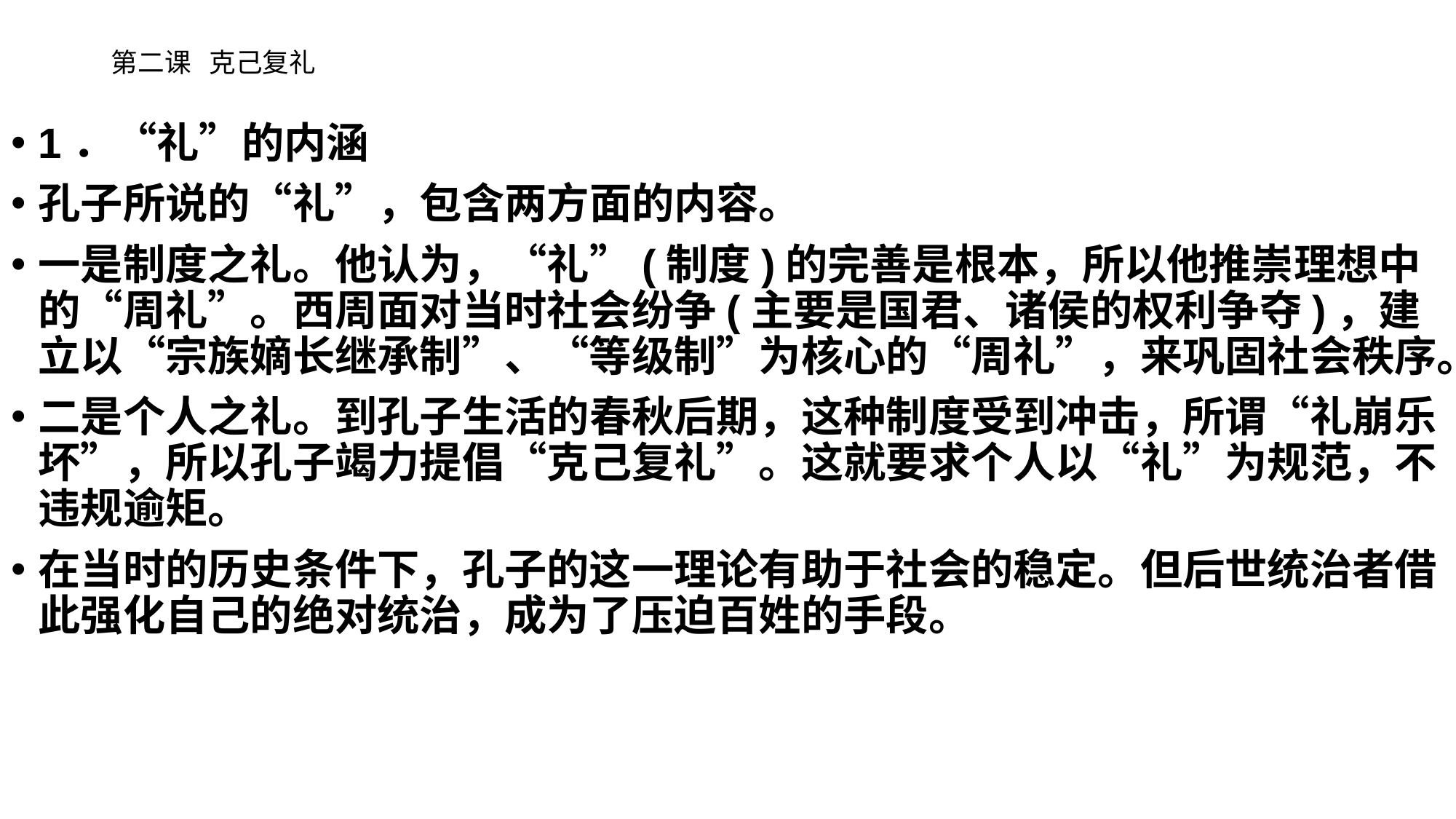

# 第二课   克己复礼
1．“礼”的内涵
孔子所说的“礼”，包含两方面的内容。
一是制度之礼。他认为，“礼”(制度)的完善是根本，所以他推崇理想中的“周礼”。西周面对当时社会纷争(主要是国君、诸侯的权利争夺)，建立以“宗族嫡长继承制”、“等级制”为核心的“周礼”，来巩固社会秩序。
二是个人之礼。到孔子生活的春秋后期，这种制度受到冲击，所谓“礼崩乐坏”，所以孔子竭力提倡“克己复礼”。这就要求个人以“礼”为规范，不违规逾矩。
在当时的历史条件下，孔子的这一理论有助于社会的稳定。但后世统治者借此强化自己的绝对统治，成为了压迫百姓的手段。